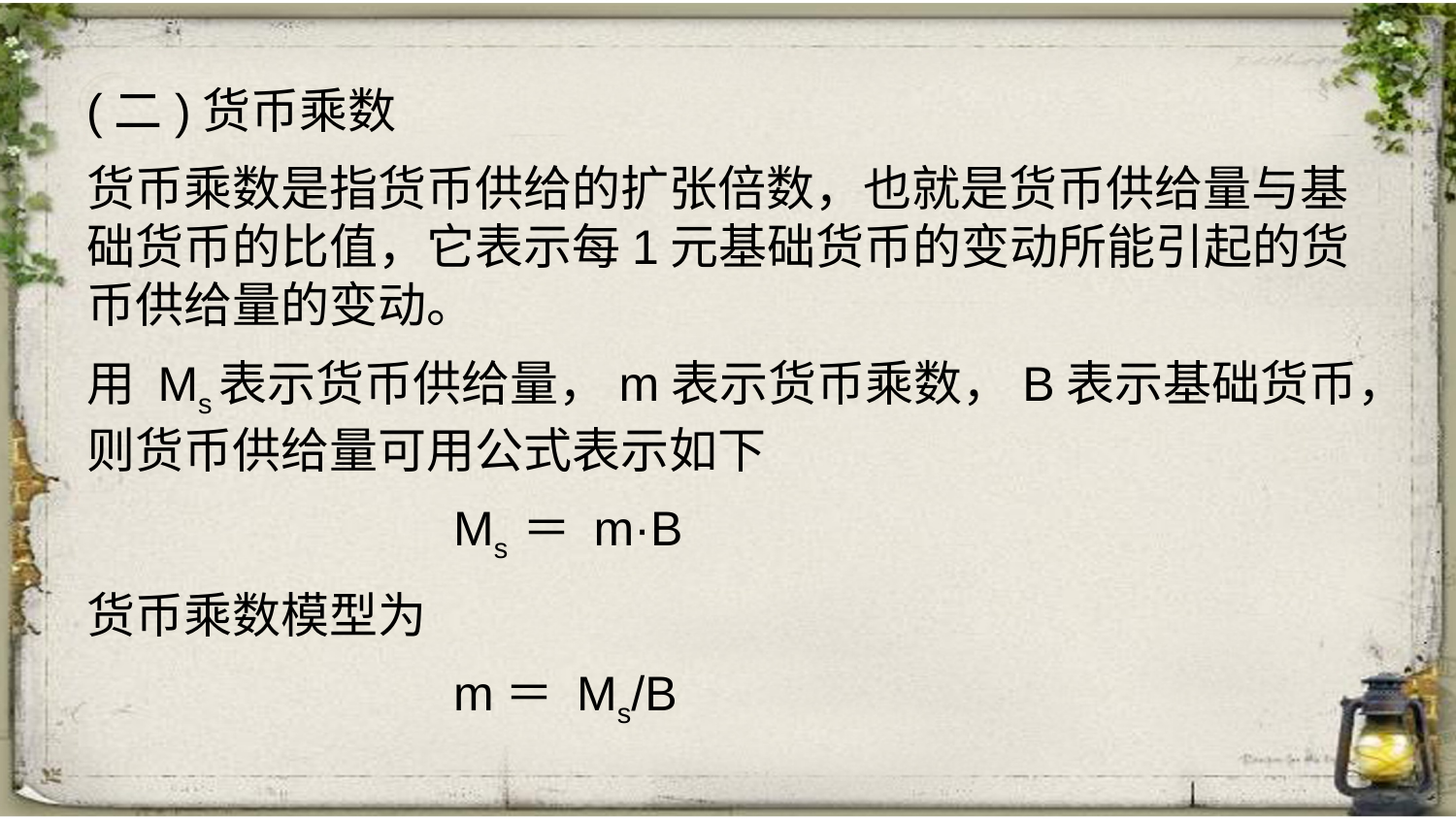

(二)货币乘数
货币乘数是指货币供给的扩张倍数，也就是货币供给量与基础货币的比值，它表示每1元基础货币的变动所能引起的货币供给量的变动。
用 Ms表示货币供给量，m表示货币乘数，B表示基础货币，则货币供给量可用公式表示如下
                           Ms ＝ m·B
货币乘数模型为
                           m＝ Ms/B